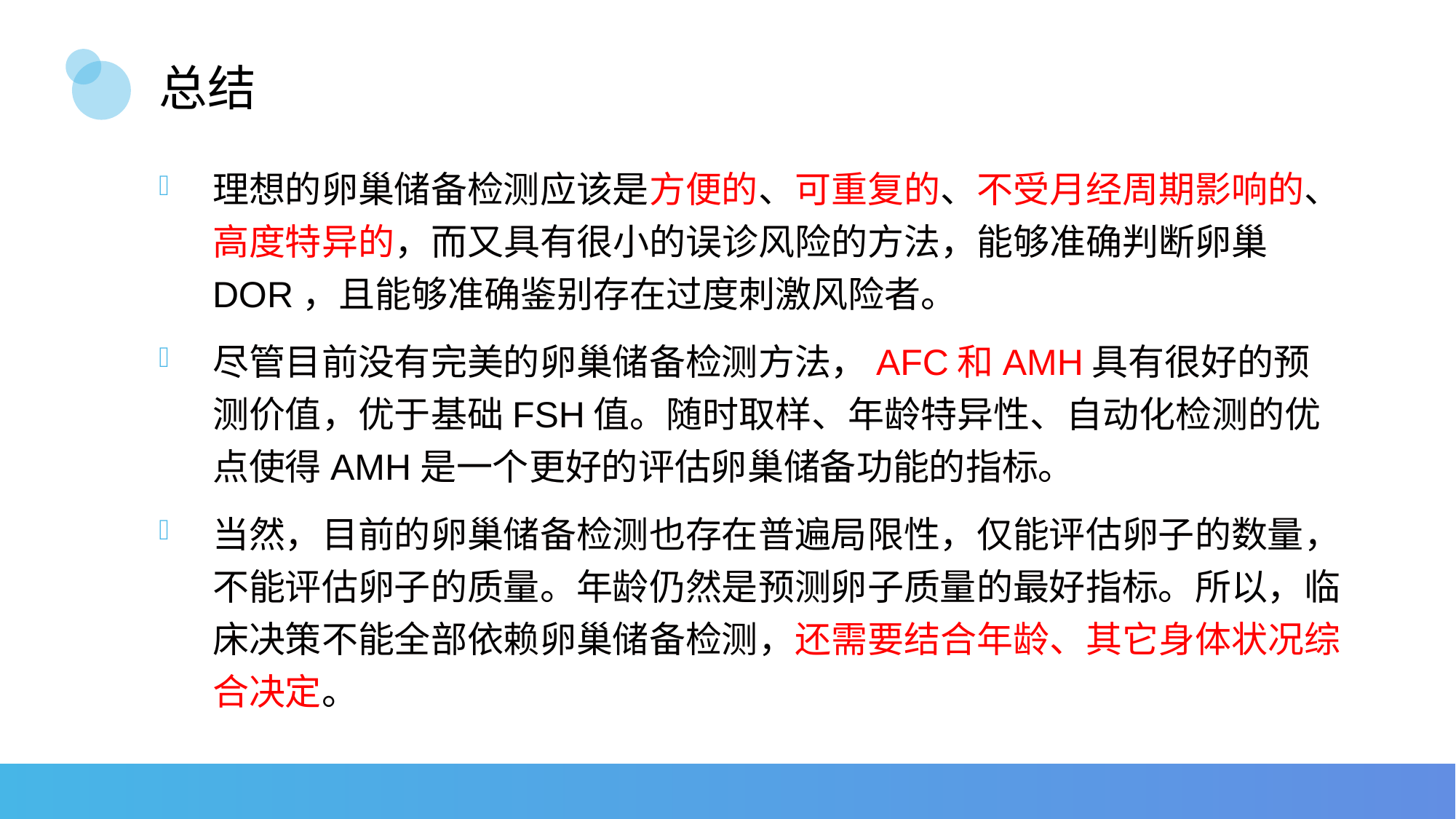

# 总结
理想的卵巢储备检测应该是方便的、可重复的、不受月经周期影响的、高度特异的，而又具有很小的误诊风险的方法，能够准确判断卵巢DOR，且能够准确鉴别存在过度刺激风险者。
尽管目前没有完美的卵巢储备检测方法，AFC和AMH具有很好的预测价值，优于基础FSH值。随时取样、年龄特异性、自动化检测的优点使得AMH是一个更好的评估卵巢储备功能的指标。
当然，目前的卵巢储备检测也存在普遍局限性，仅能评估卵子的数量，不能评估卵子的质量。年龄仍然是预测卵子质量的最好指标。所以，临床决策不能全部依赖卵巢储备检测，还需要结合年龄、其它身体状况综合决定。